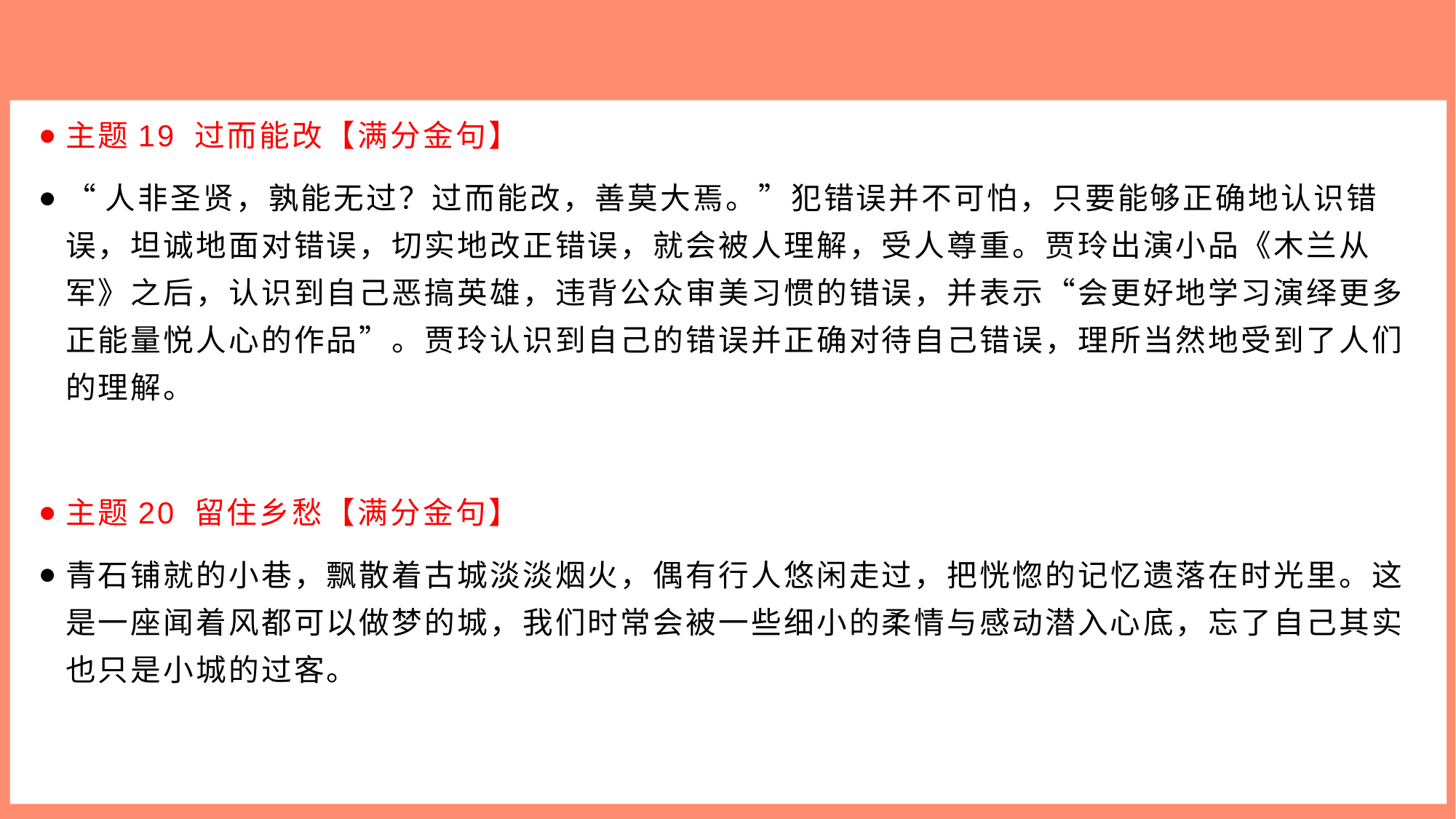

主题19 过而能改【满分金句】
“人非圣贤，孰能无过？过而能改，善莫大焉。”犯错误并不可怕，只要能够正确地认识错误，坦诚地面对错误，切实地改正错误，就会被人理解，受人尊重。贾玲出演小品《木兰从军》之后，认识到自己恶搞英雄，违背公众审美习惯的错误，并表示“会更好地学习演绎更多正能量悦人心的作品”。贾玲认识到自己的错误并正确对待自己错误，理所当然地受到了人们的理解。

主题20 留住乡愁【满分金句】
青石铺就的小巷，飘散着古城淡淡烟火，偶有行人悠闲走过，把恍惚的记忆遗落在时光里。这是一座闻着风都可以做梦的城，我们时常会被一些细小的柔情与感动潜入心底，忘了自己其实也只是小城的过客。